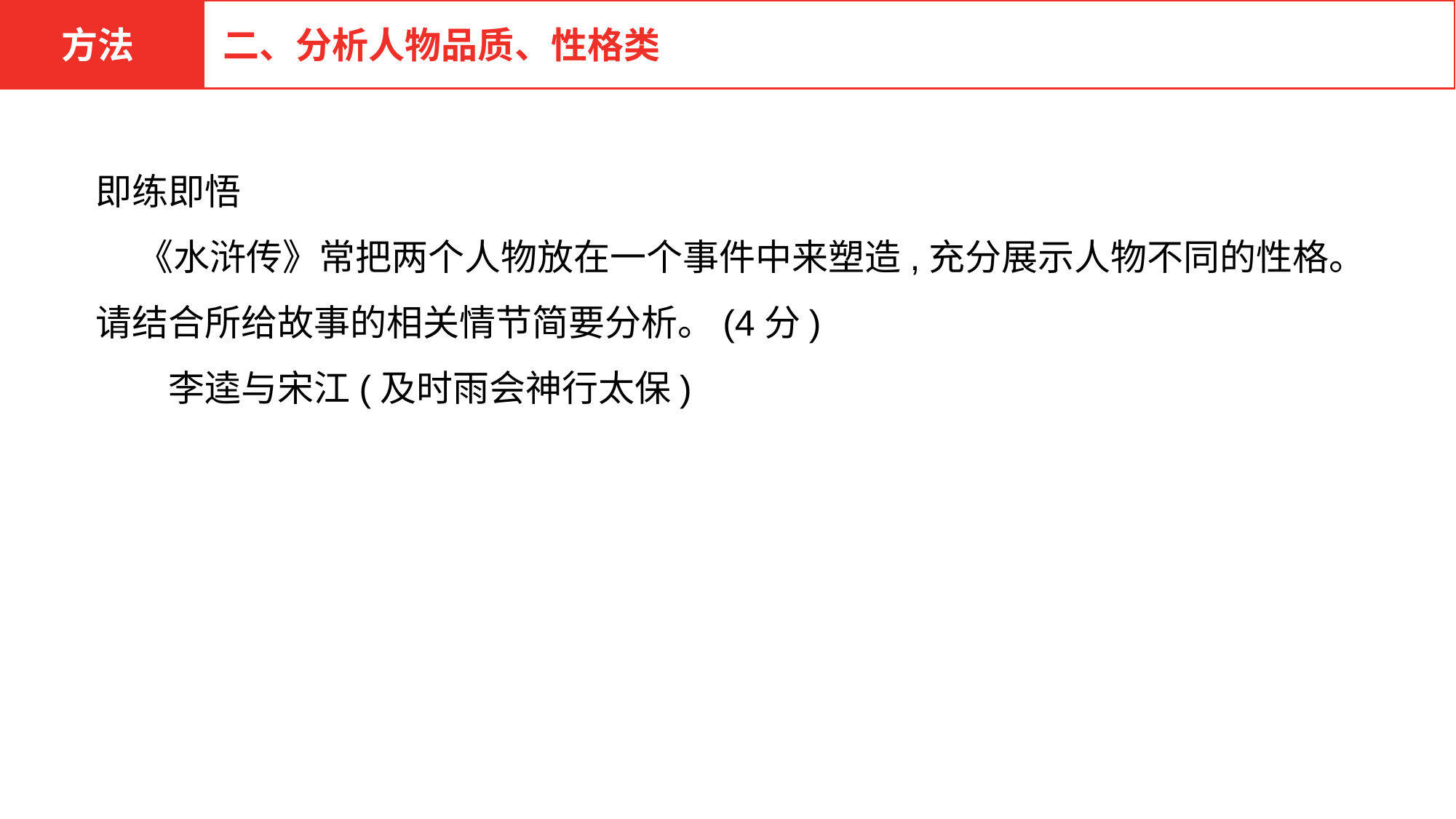

方法
二、分析人物品质、性格类
即练即悟
    《水浒传》常把两个人物放在一个事件中来塑造,充分展示人物不同的性格。请结合所给故事的相关情节简要分析。(4分)
　　李逵与宋江(及时雨会神行太保)